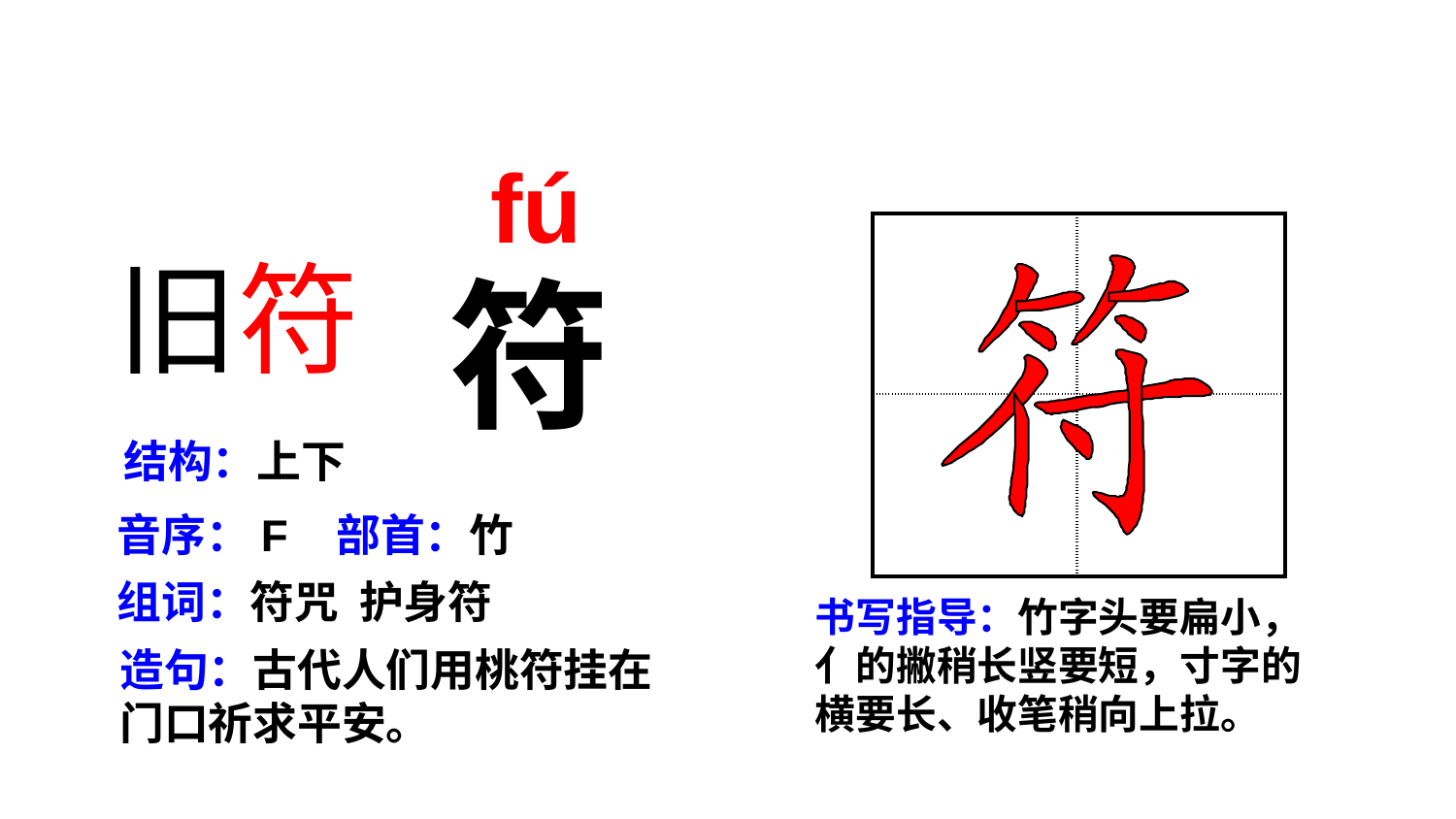

fú
|  |  |
| --- | --- |
|  |  |
旧符
符

结构：上下
音序：F   部首：竹
组词：符咒  护身符
书写指导：竹字头要扁小，亻的撇稍长竖要短，寸字的横要长、收笔稍向上拉。
造句：古代人们用桃符挂在门口祈求平安。